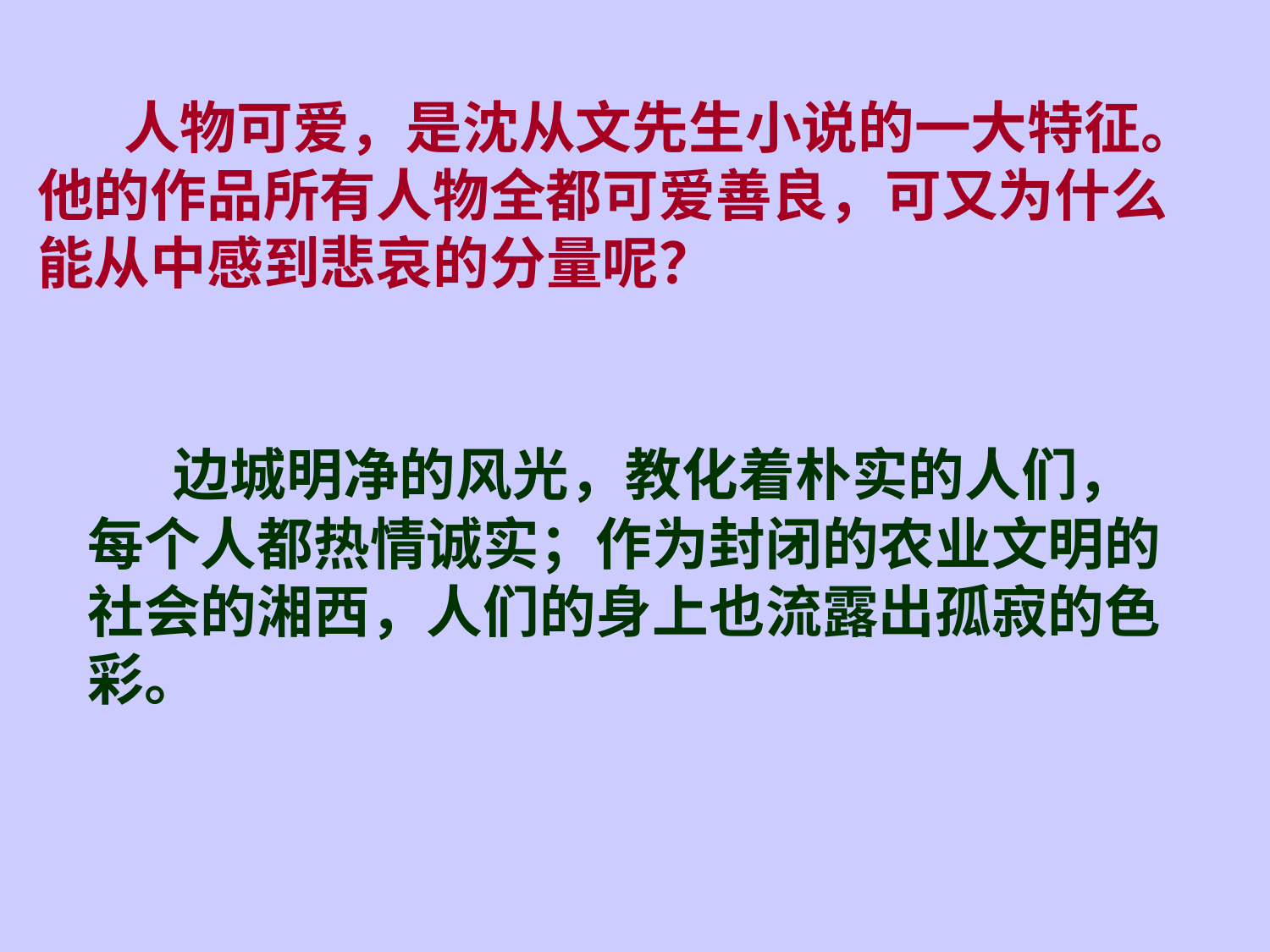

人物可爱，是沈从文先生小说的一大特征。他的作品所有人物全都可爱善良，可又为什么能从中感到悲哀的分量呢？
     边城明净的风光，教化着朴实的人们，每个人都热情诚实；作为封闭的农业文明的社会的湘西，人们的身上也流露出孤寂的色彩。